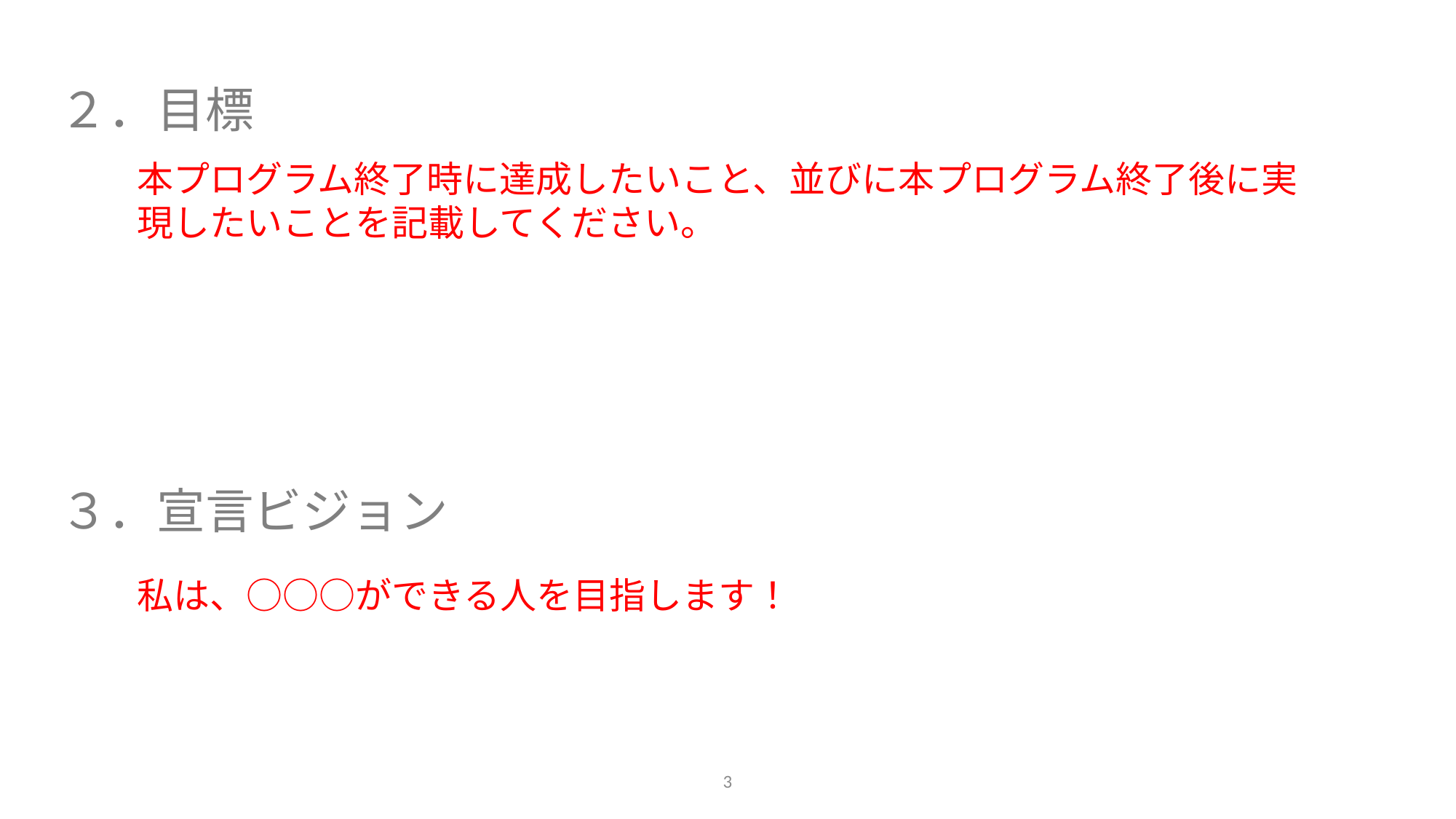

２．目標
# 本プログラム終了時に達成したいこと、並びに本プログラム終了後に実現したいことを記載してください。
３．宣言ビジョン
私は、○○○ができる人を目指します！
3